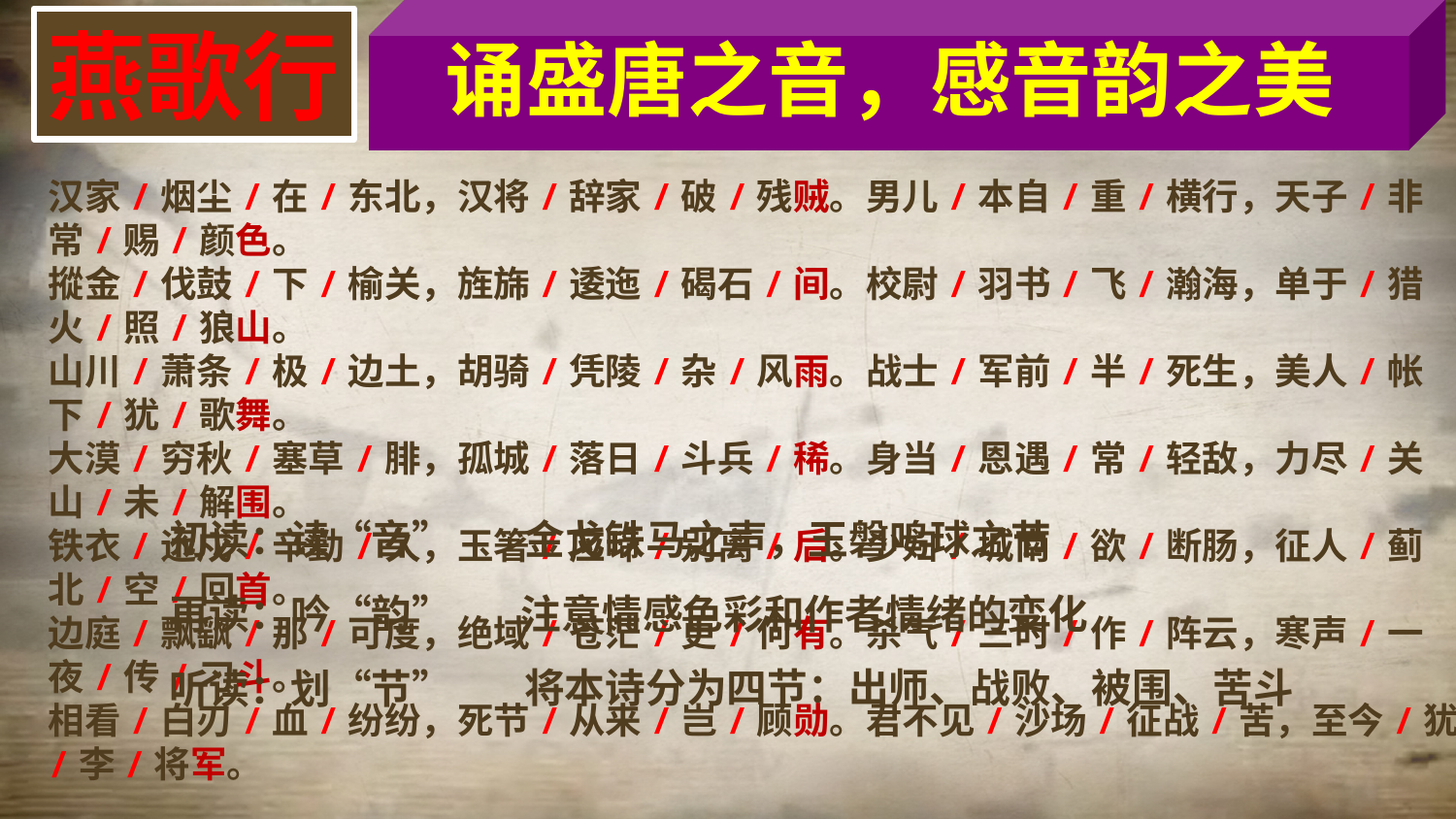

诵盛唐之音，感音韵之美
燕歌行
汉家/烟尘/在/东北，汉将/辞家/破/残贼。男儿/本自/重/横行，天子/非常/赐/颜色。
摐金/伐鼓/下/榆关，旌旆/逶迤/碣石/间。校尉/羽书/飞/瀚海，单于/猎火/照/狼山。
山川/萧条/极/边土，胡骑/凭陵/杂/风雨。战士/军前/半/死生，美人/帐下/犹/歌舞。
大漠/穷秋/塞草/腓，孤城/落日/斗兵/稀。身当/恩遇/常/轻敌，力尽/关山/未/解围。
铁衣/远戍/辛勤/久，玉箸/应啼/别离/后。少妇/城南/欲/断肠，征人/蓟北/空/回首。
边庭/飘飖/那/可度，绝域/苍茫/更/何有。杀气/三时/作/阵云，寒声/一夜/传/刁斗。
相看/白刃/血/纷纷，死节/从来/岂/顾勋。君不见/沙场/征战/苦，至今/犹忆/李/将军。
初读：读“音”
金戈铁马之声，玉磐鸣球之节
再读：吟“韵”
注意情感色彩和作者情绪的变化
将本诗分为四节：出师、战败、被围、苦斗
听读：划“节”